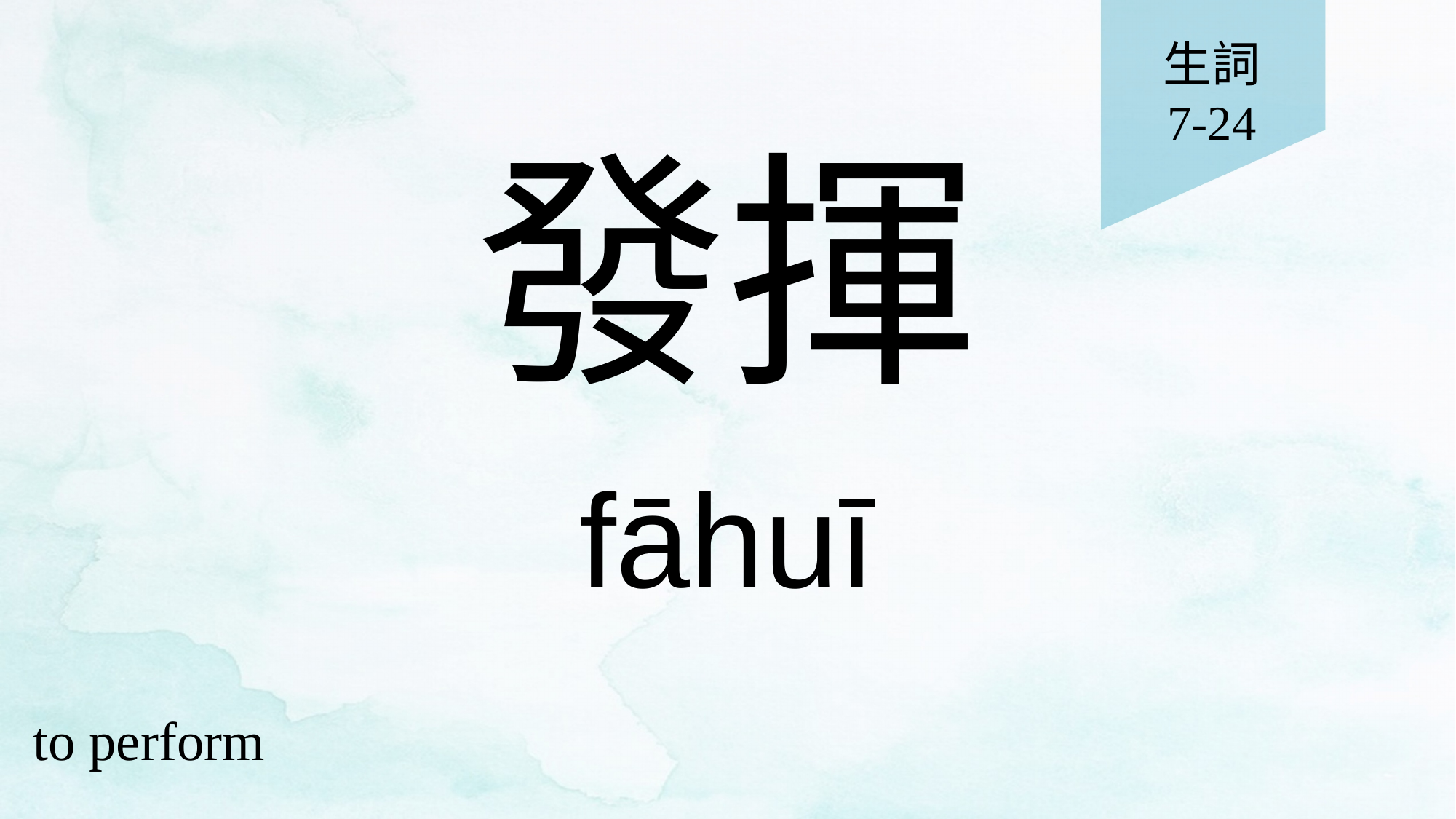

生詞
7-24
# 發揮
fāhuī
to perform